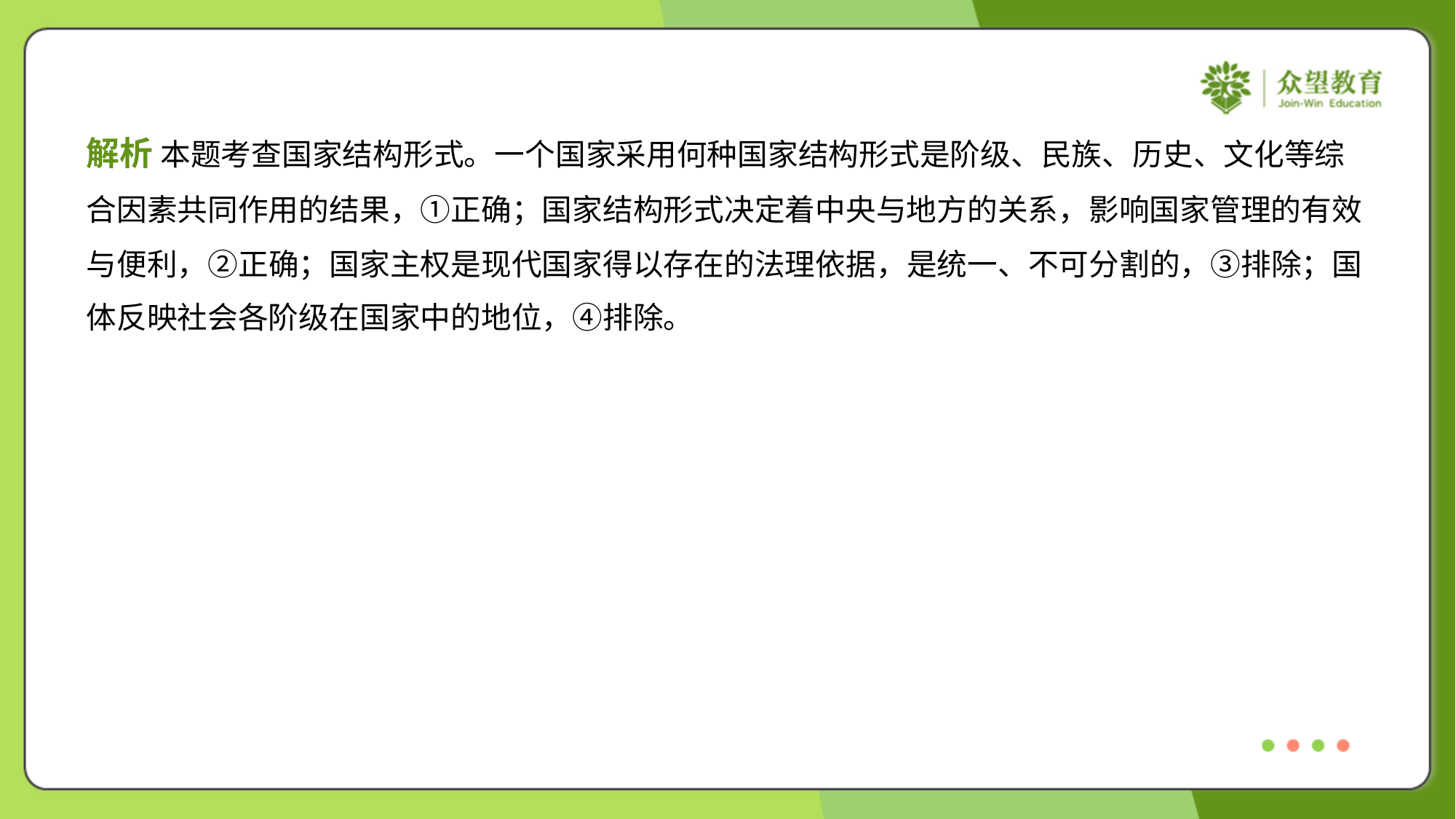

解析 本题考查国家结构形式。一个国家采用何种国家结构形式是阶级、民族、历史、文化等综
合因素共同作用的结果，①正确；国家结构形式决定着中央与地方的关系，影响国家管理的有效
与便利，②正确；国家主权是现代国家得以存在的法理依据，是统一、不可分割的，③排除；国
体反映社会各阶级在国家中的地位，④排除。